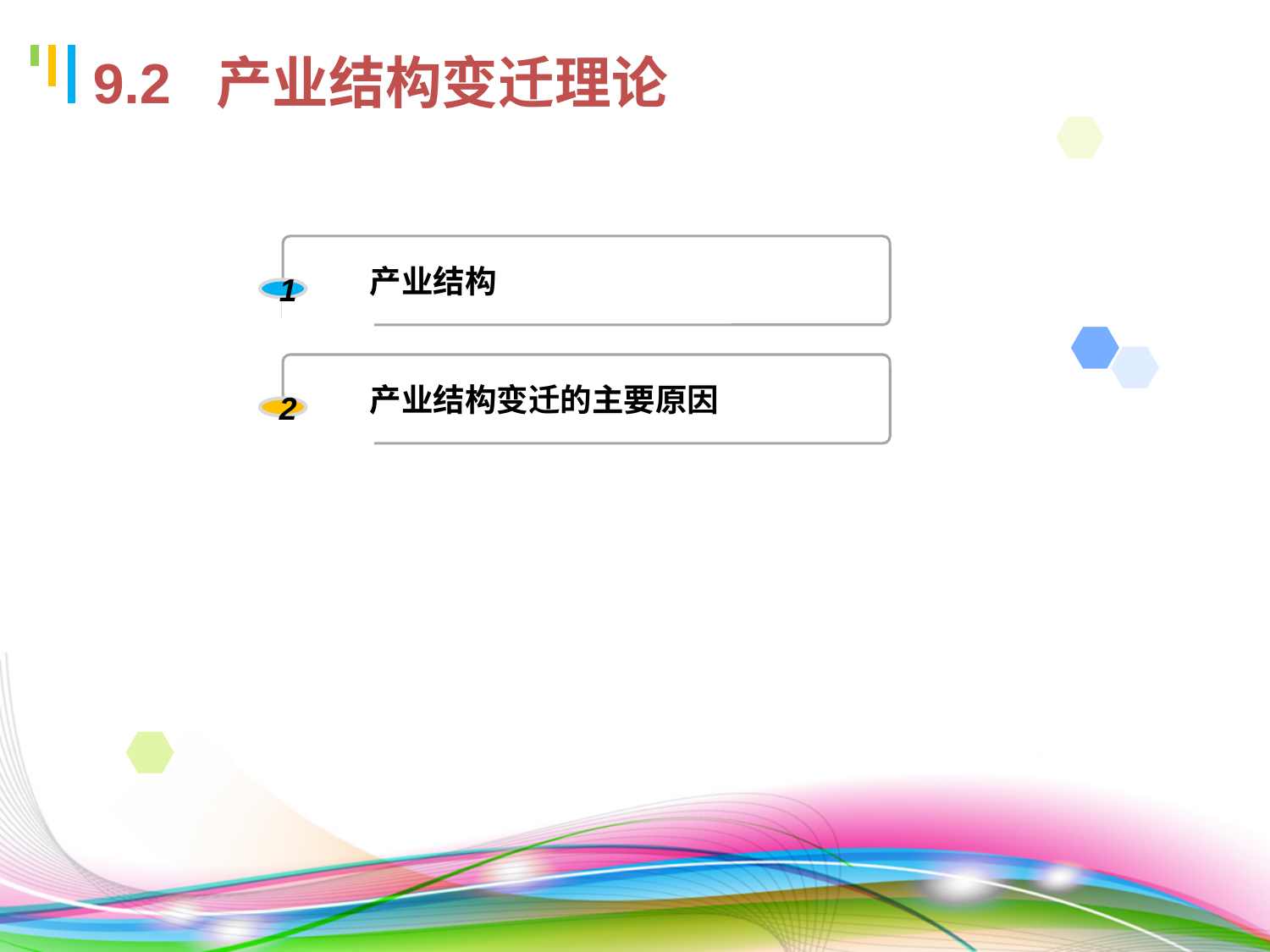

# 9.2  产业结构变迁理论

         产业结构
1

         产业结构变迁的主要原因
2

8